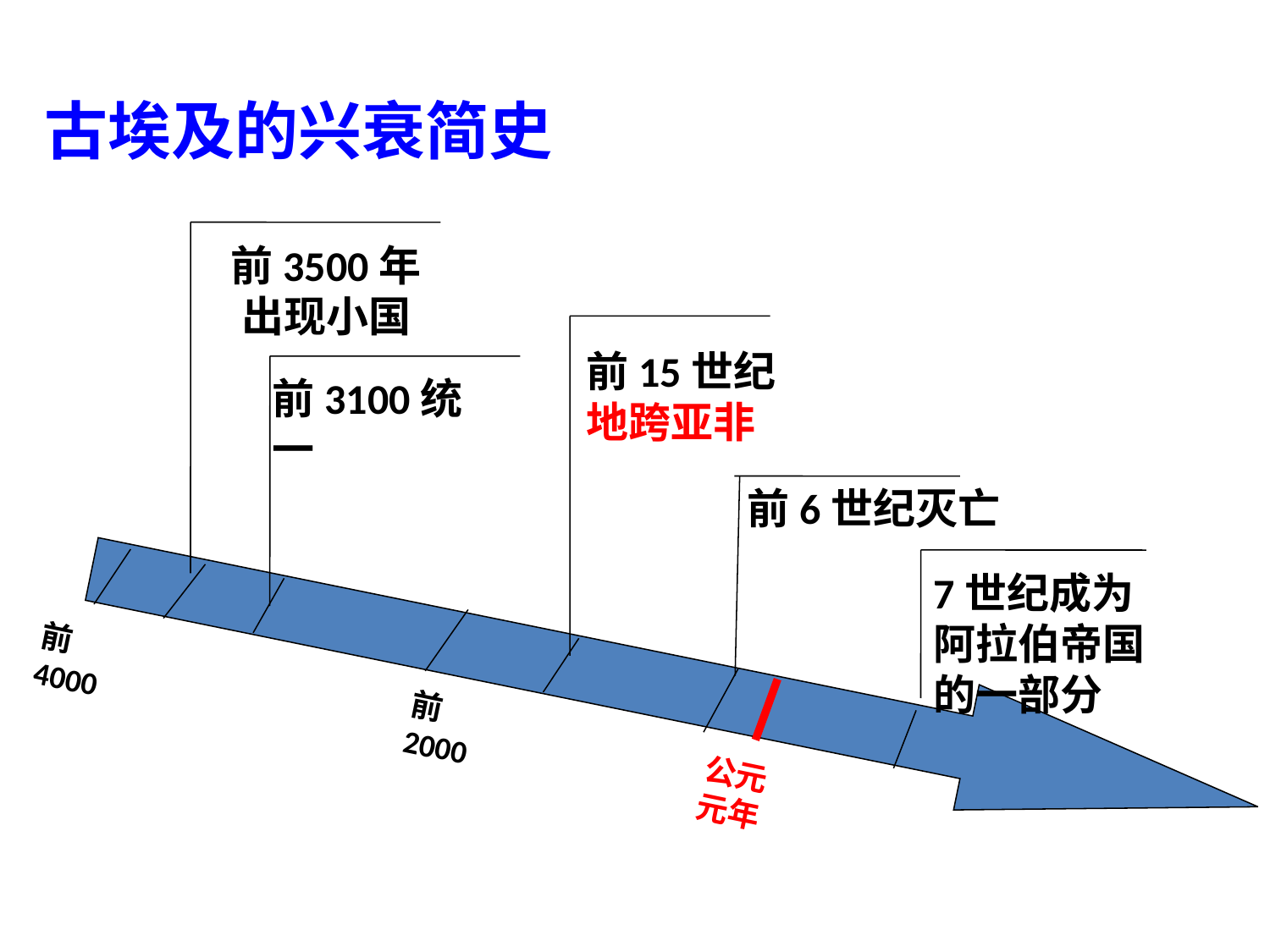

古埃及的兴衰简史

前3500年出现小国

前15世纪地跨亚非

前3100统一

前6世纪灭亡

7世纪成为阿拉伯帝国的一部分

前4000

前2000

公元元年